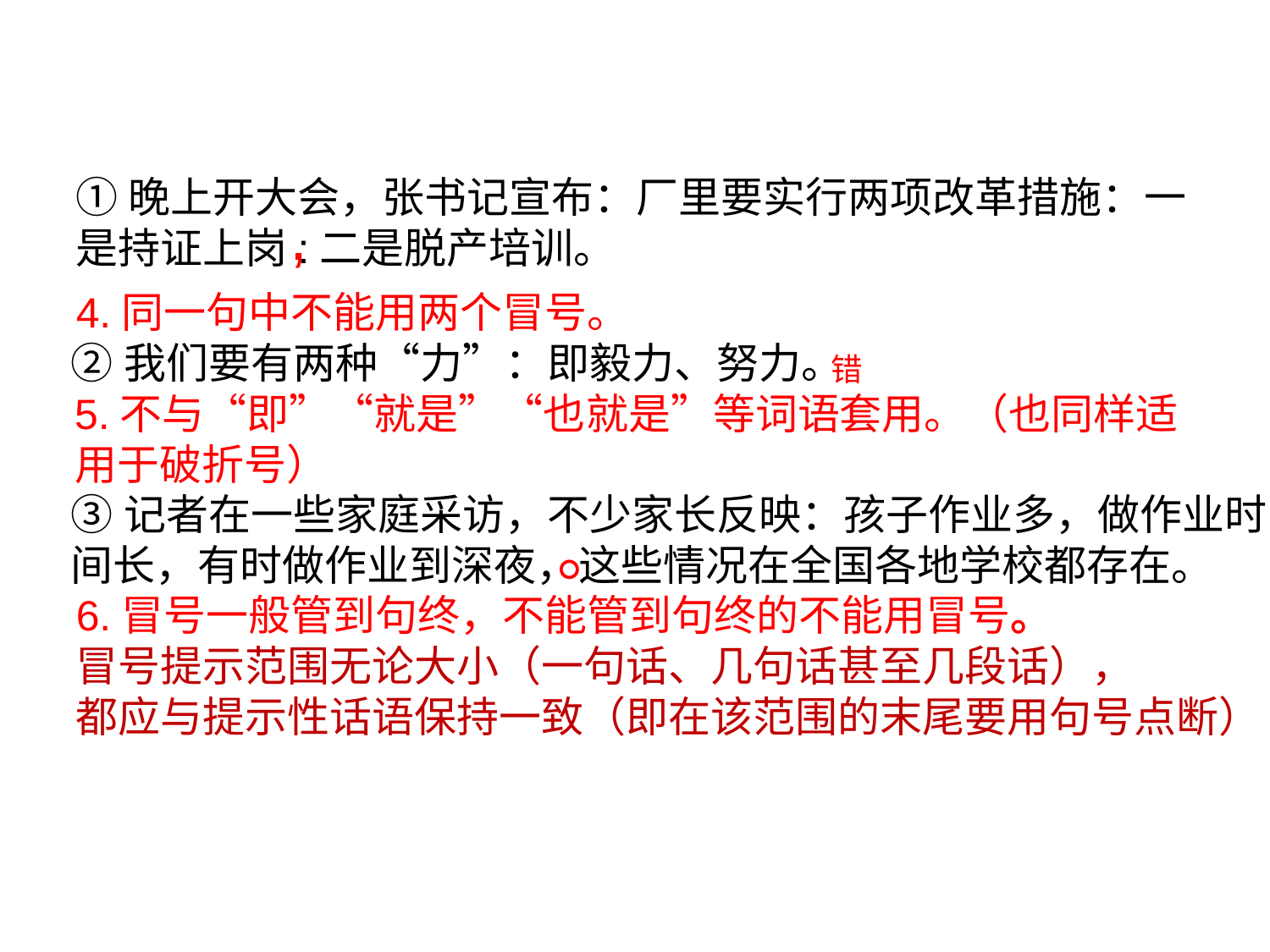

#
①晚上开大会，张书记宣布：厂里要实行两项改革措施：一是持证上岗:二是脱产培训。

,
4.同一句中不能用两个冒号。
②我们要有两种“力”：即毅力、努力。
错
5.不与“即”“就是”“也就是”等词语套用。（也同样适
用于破折号）
③记者在一些家庭采访，不少家长反映：孩子作业多，做作业时
间长，有时做作业到深夜，这些情况在全国各地学校都存在。
。
6.冒号一般管到句终，不能管到句终的不能用冒号。
冒号提示范围无论大小（一句话、几句话甚至几段话），
都应与提示性话语保持一致（即在该范围的末尾要用句号点断）